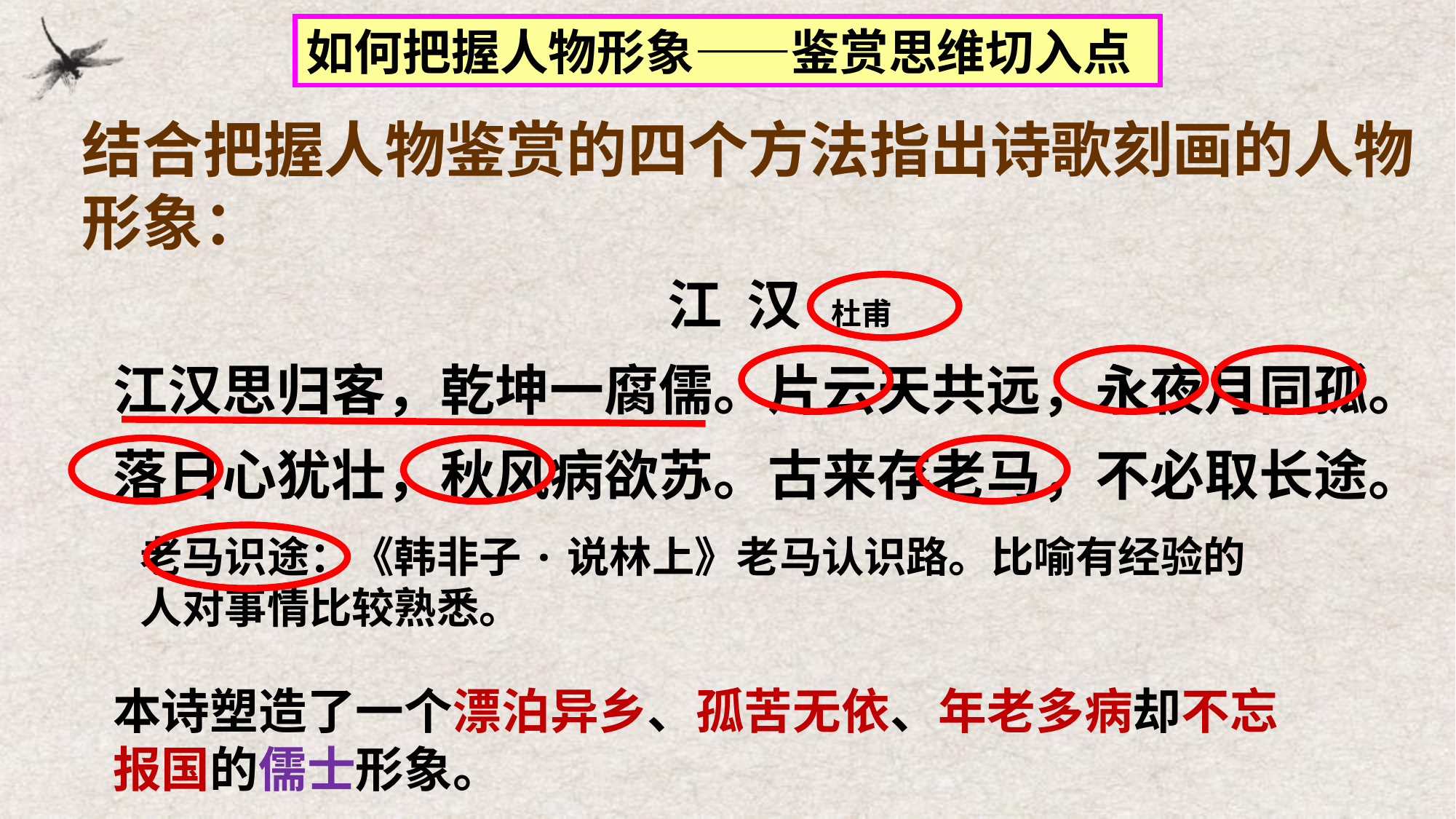

如何把握人物形象——鉴赏思维切入点
结合把握人物鉴赏的四个方法指出诗歌刻画的人物形象：
   江  汉   杜甫
江汉思归客，乾坤一腐儒。片云天共远，永夜月同孤。
落日心犹壮，秋风病欲苏。古来存老马，不必取长途。

老马识途：《韩非子·说林上》老马认识路。比喻有经验的人对事情比较熟悉。

本诗塑造了一个漂泊异乡、孤苦无依、年老多病却不忘报国的儒士形象。